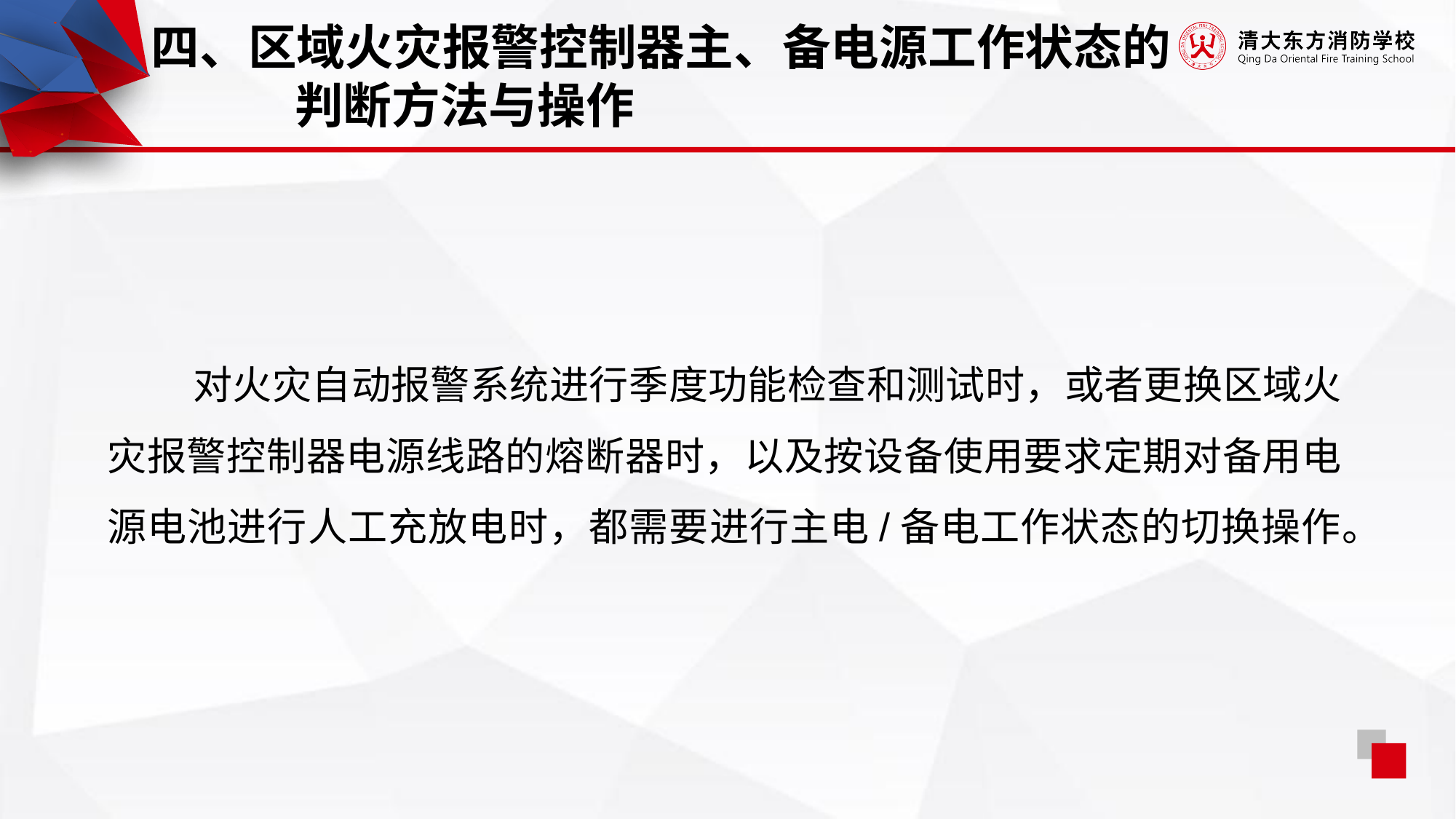

四、区域火灾报警控制器主、备电源工作状态的              判断方法与操作

对火灾自动报警系统进行季度功能检查和测试时，或者更换区域火灾报警控制器电源线路的熔断器时，以及按设备使用要求定期对备用电源电池进行人工充放电时，都需要进行主电/备电工作状态的切换操作。